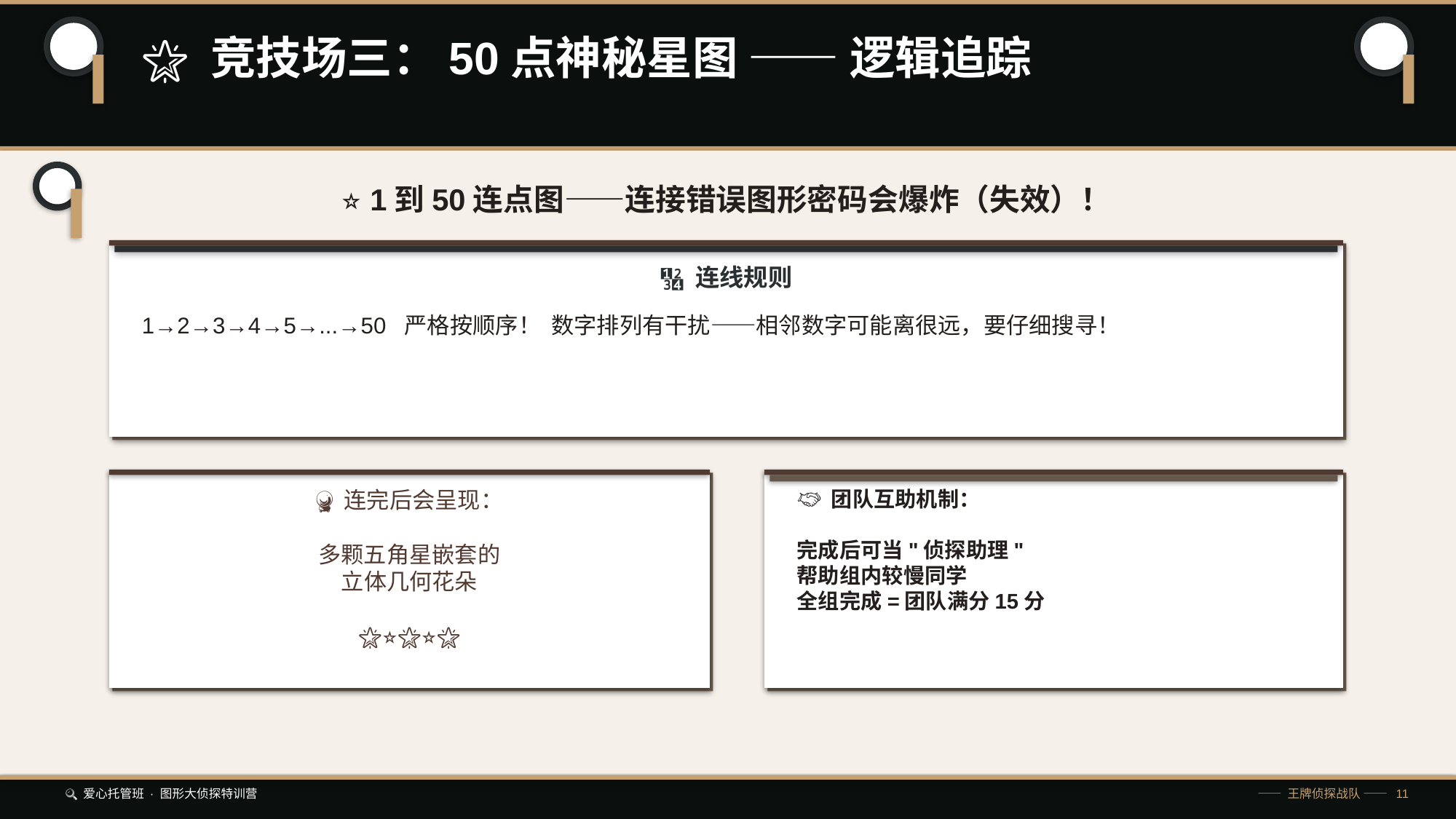

🌟 竞技场三：50点神秘星图 —— 逻辑追踪

⭐ 1到50连点图——连接错误图形密码会爆炸（失效）！

🔢 连线规则
1→2→3→4→5→...→50  严格按顺序！  数字排列有干扰——相邻数字可能离很远，要仔细搜寻！

🔮 连完后会呈现：
多颗五角星嵌套的
立体几何花朵
🌟⭐🌟⭐🌟
🤝 团队互助机制：
完成后可当"侦探助理"
帮助组内较慢同学
全组完成=团队满分15分

🔍 爱心托管班 · 图形大侦探特训营
—— 王牌侦探战队 ——  11